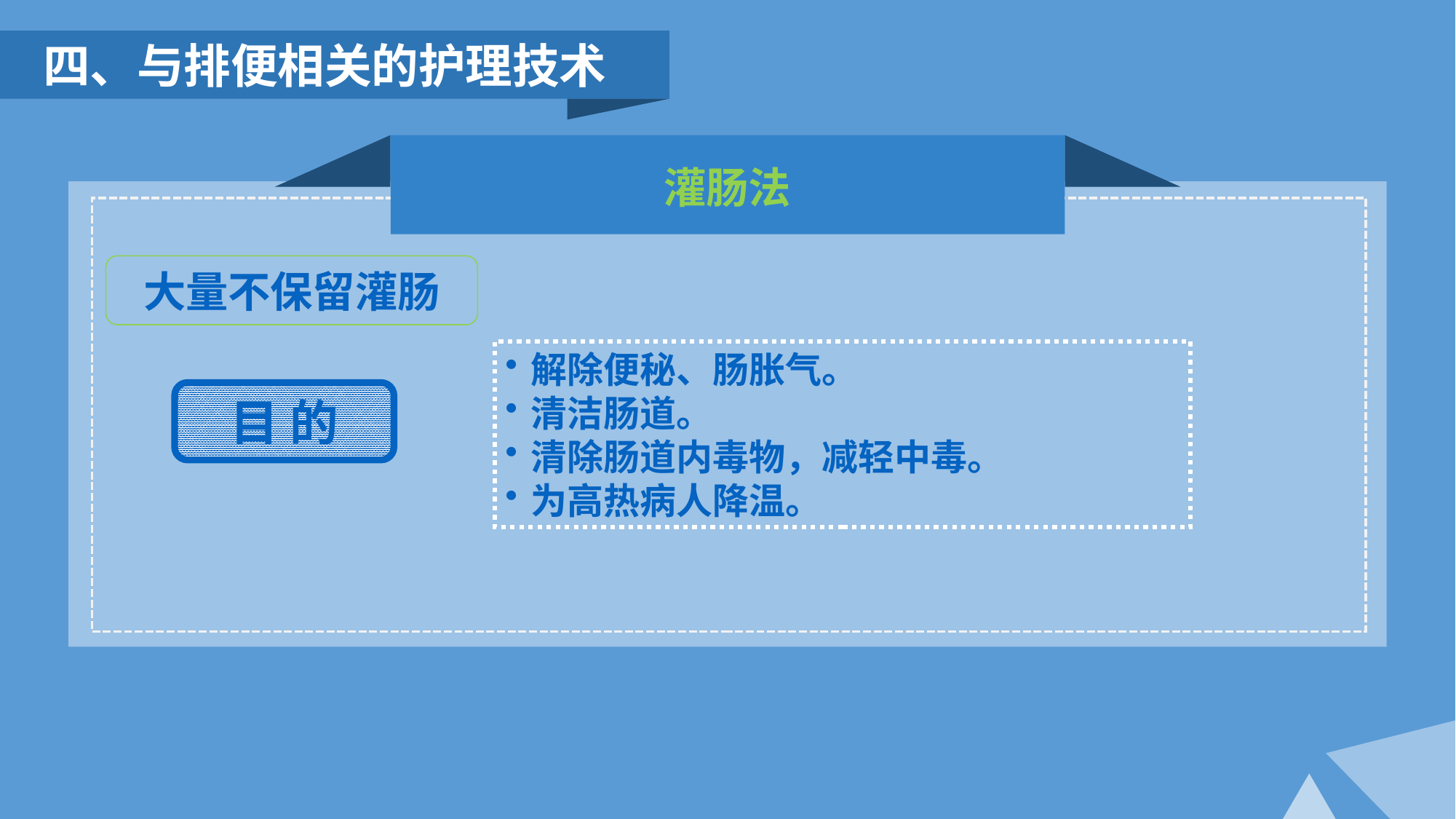

四、与排便相关的护理技术

灌肠法

大量不保留灌肠
解除便秘、肠胀气。
清洁肠道。
清除肠道内毒物，减轻中毒。
为高热病人降温。
目 的